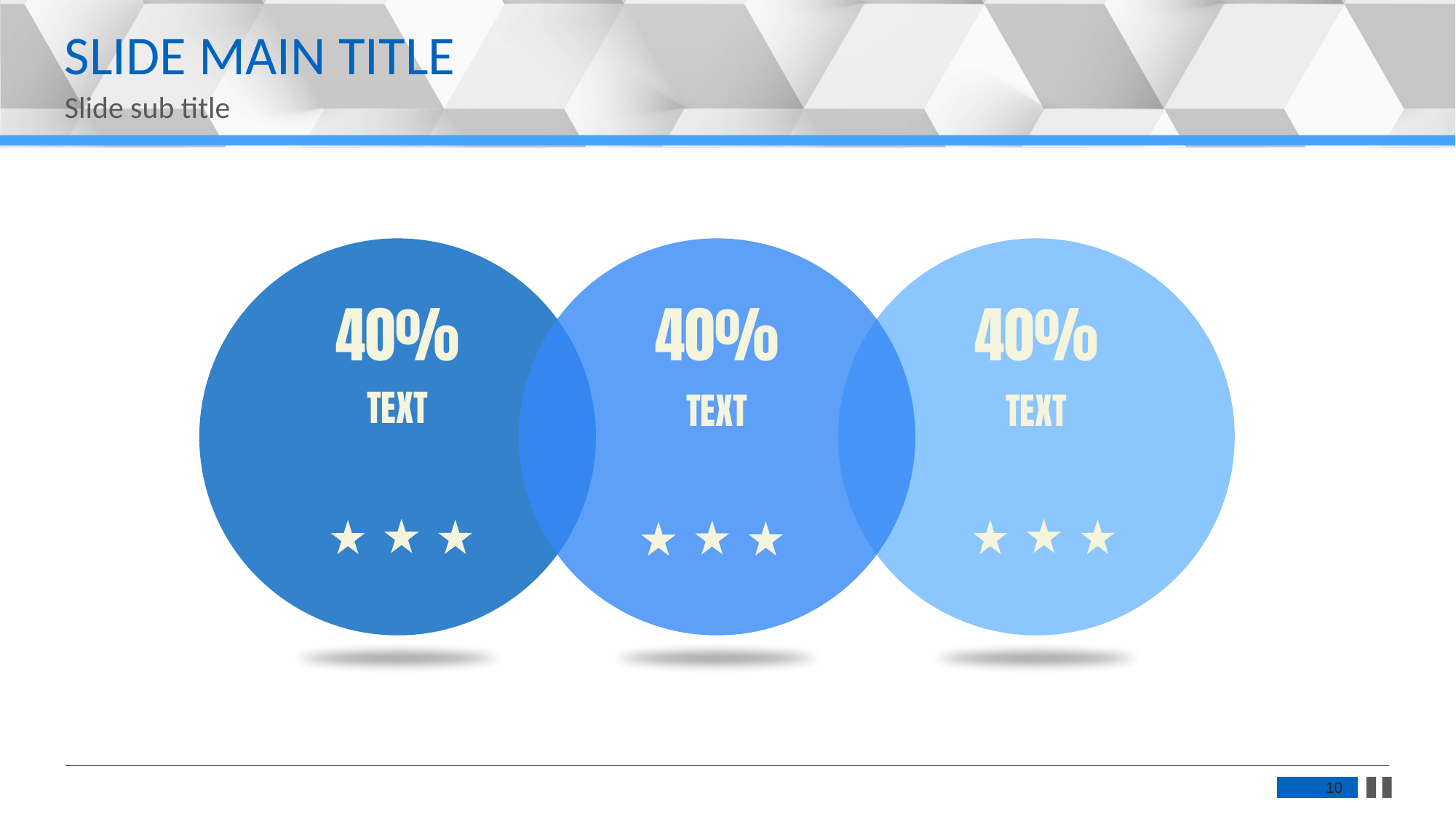

更多精品PPT模板下载：https://shop162430736.taobao.com
SLIDE MAIN TITLE
Slide sub title

40%
40%
40%
TEXT
TEXT
TEXT

10